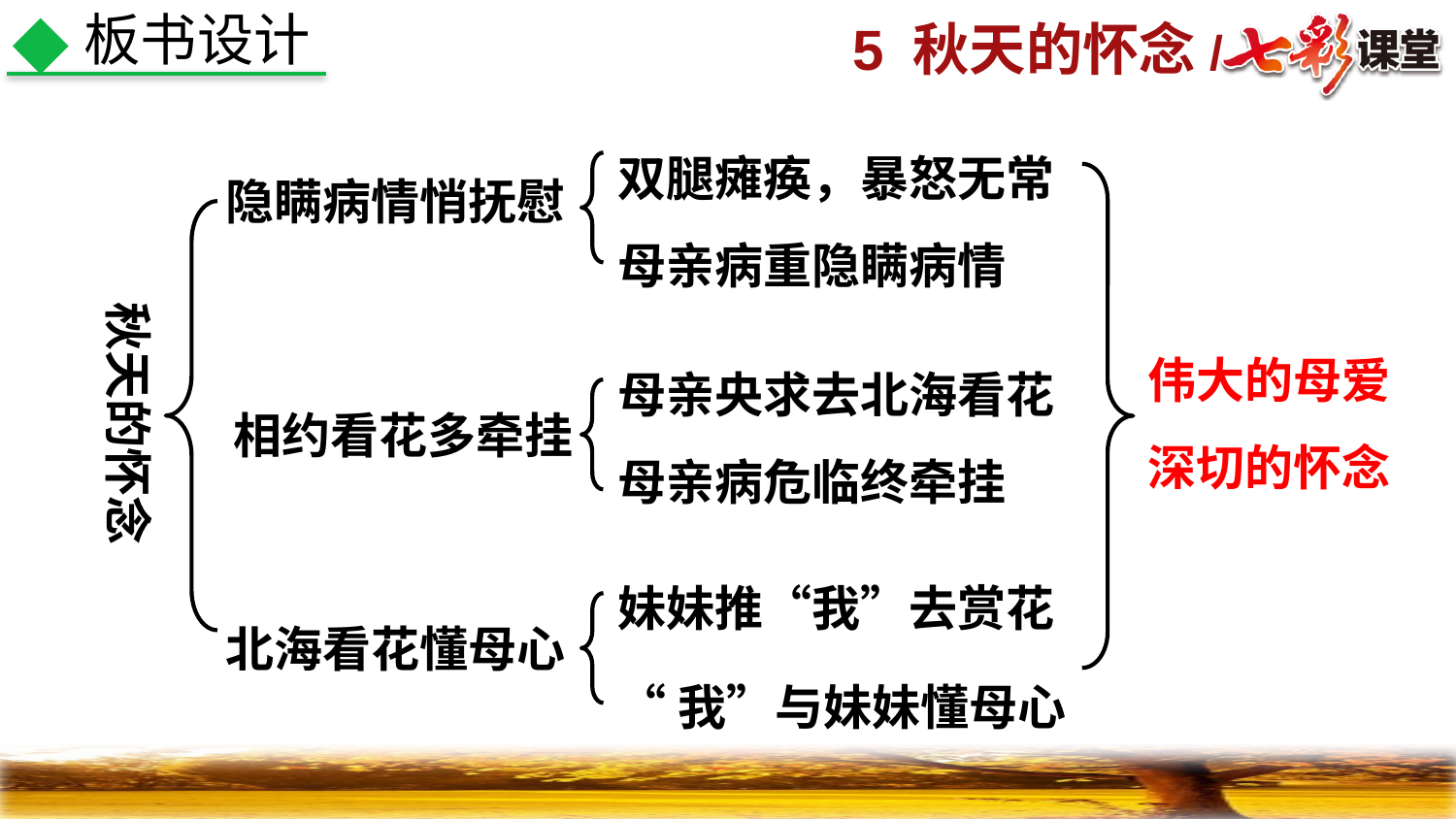

板书设计

双腿瘫痪，暴怒无常
母亲病重隐瞒病情

隐瞒病情悄抚慰

秋天的怀念
伟大的母爱
深切的怀念
母亲央求去北海看花
母亲病危临终牵挂

相约看花多牵挂
妹妹推“我”去赏花
“我”与妹妹懂母心

北海看花懂母心